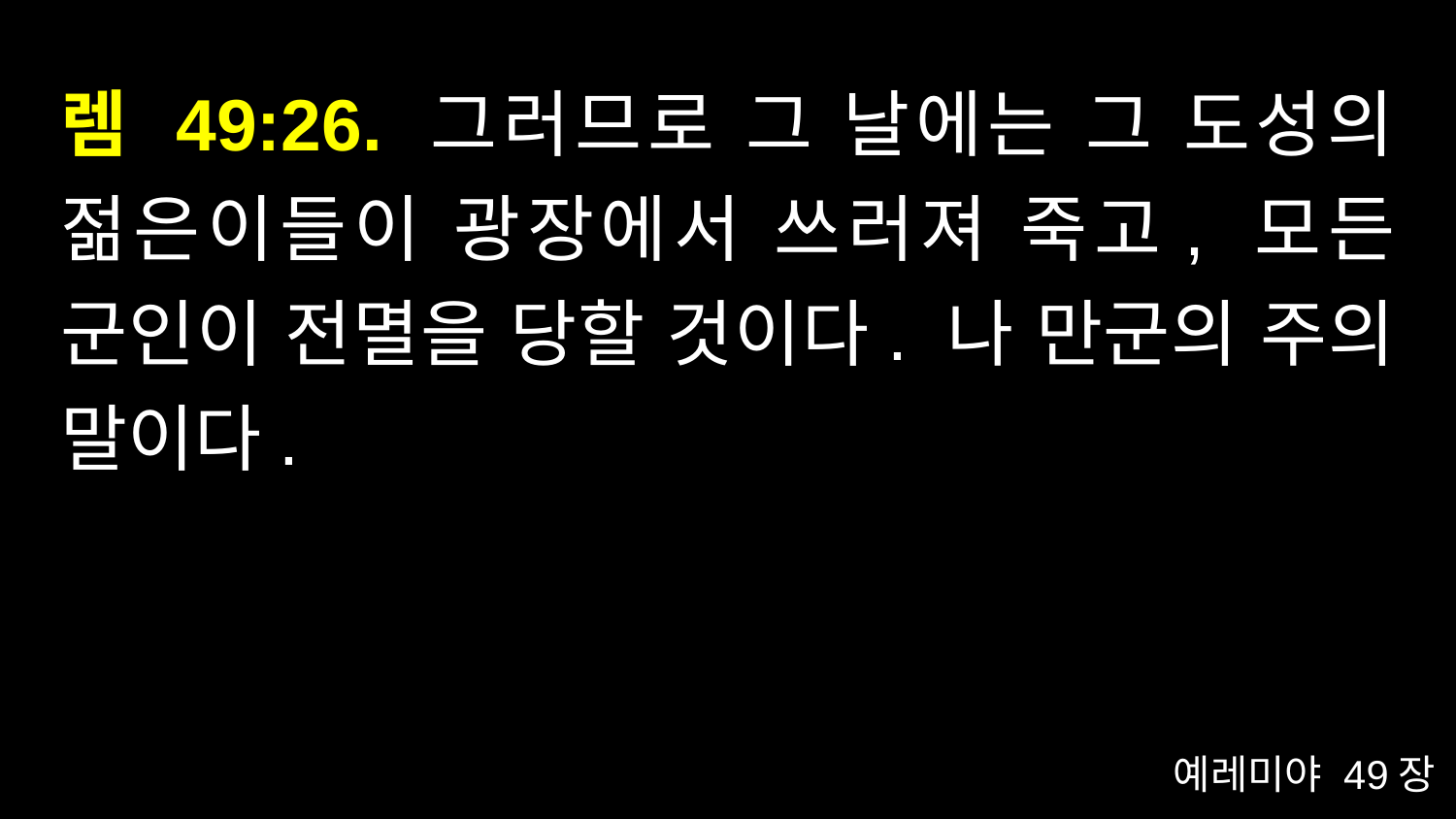

# 렘 49:26. 그러므로 그 날에는 그 도성의 젊은이들이 광장에서 쓰러져 죽고, 모든 군인이 전멸을 당할 것이다. 나 만군의 주의 말이다.
예레미야 49장